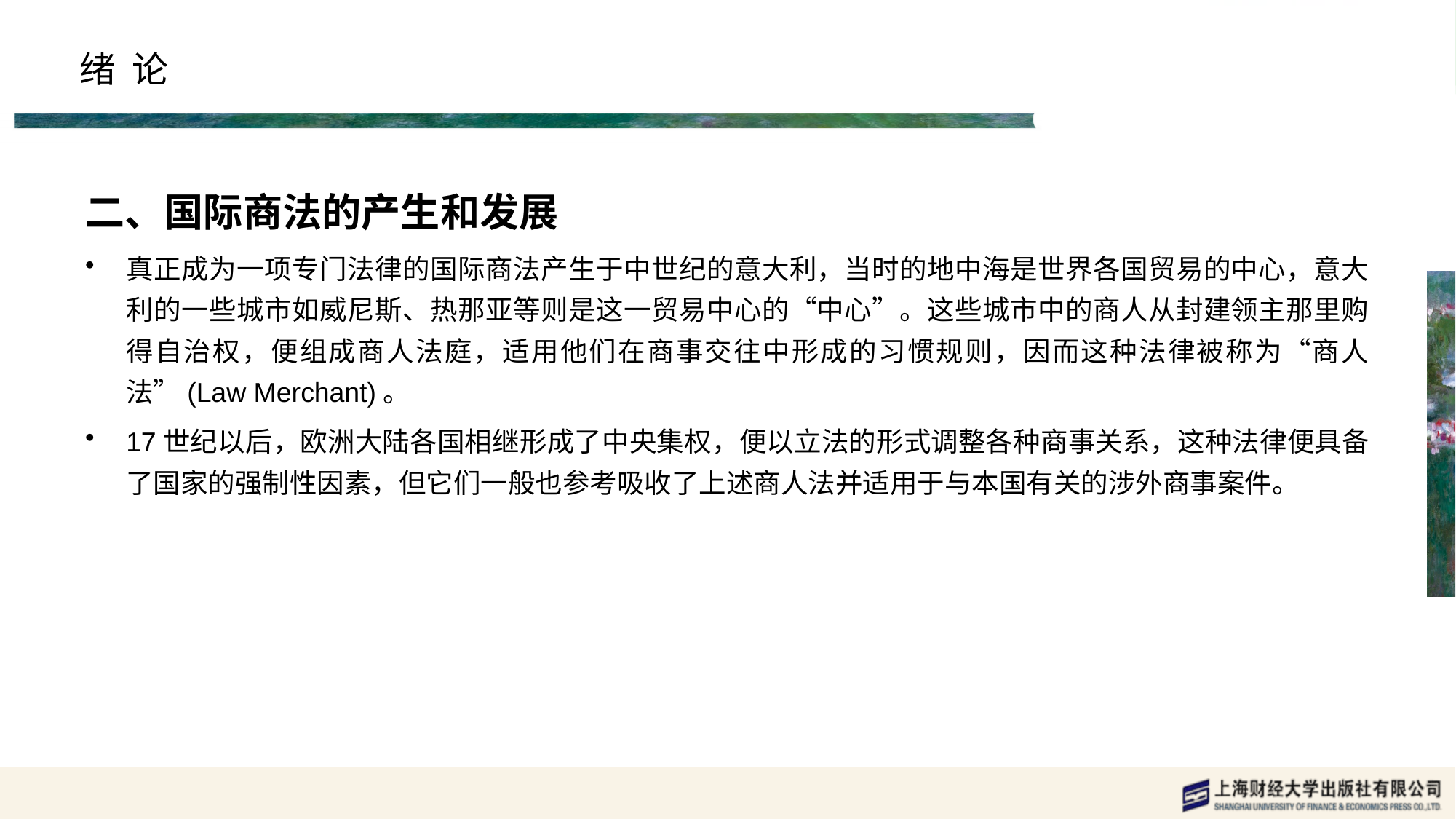

# 绪  论
二、国际商法的产生和发展
真正成为一项专门法律的国际商法产生于中世纪的意大利，当时的地中海是世界各国贸易的中心，意大利的一些城市如威尼斯、热那亚等则是这一贸易中心的“中心”。这些城市中的商人从封建领主那里购得自治权，便组成商人法庭，适用他们在商事交往中形成的习惯规则，因而这种法律被称为“商人法”(Law Merchant)。
17世纪以后，欧洲大陆各国相继形成了中央集权，便以立法的形式调整各种商事关系，这种法律便具备了国家的强制性因素，但它们一般也参考吸收了上述商人法并适用于与本国有关的涉外商事案件。